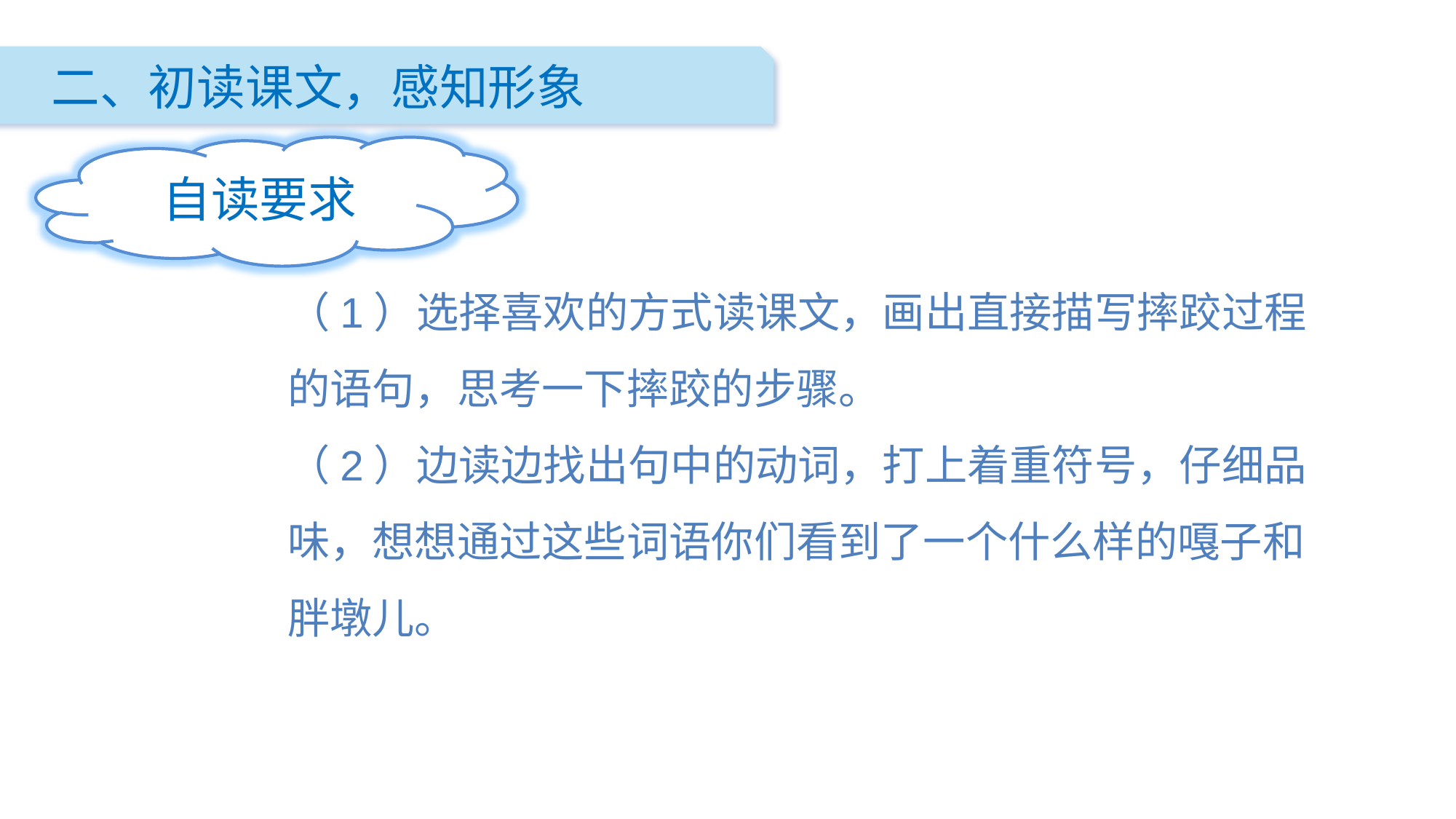

二、初读课文，感知形象
自读要求
（1）选择喜欢的方式读课文，画出直接描写摔跤过程的语句，思考一下摔跤的步骤。
（2）边读边找出句中的动词，打上着重符号，仔细品味，想想通过这些词语你们看到了一个什么样的嘎子和胖墩儿。